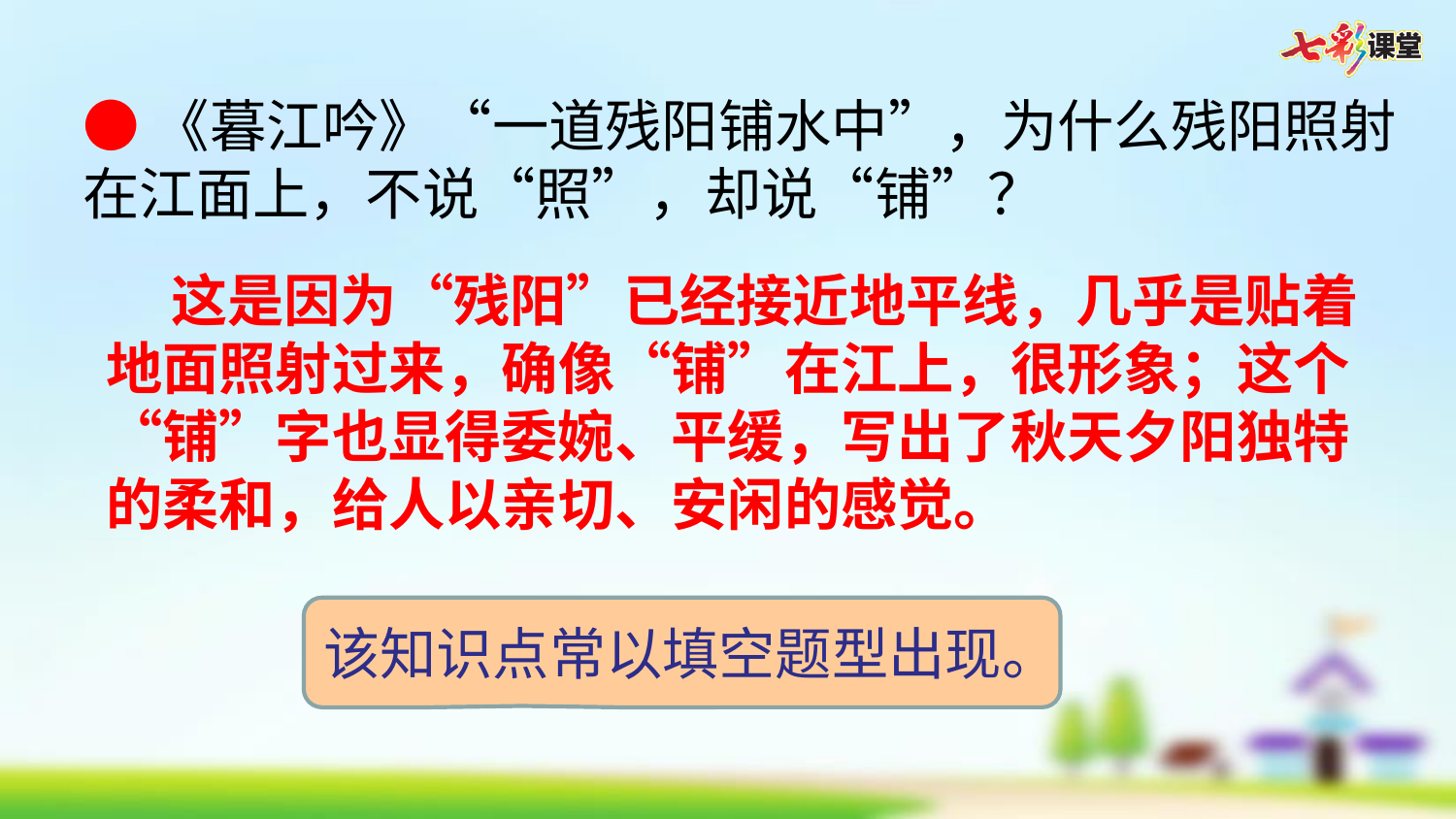

●《暮江吟》“一道残阳铺水中”，为什么残阳照射在江面上，不说“照”，却说“铺”？
    这是因为“残阳”已经接近地平线，几乎是贴着地面照射过来，确像“铺”在江上，很形象；这个“铺”字也显得委婉、平缓，写出了秋天夕阳独特的柔和，给人以亲切、安闲的感觉。
该知识点常以填空题型出现。